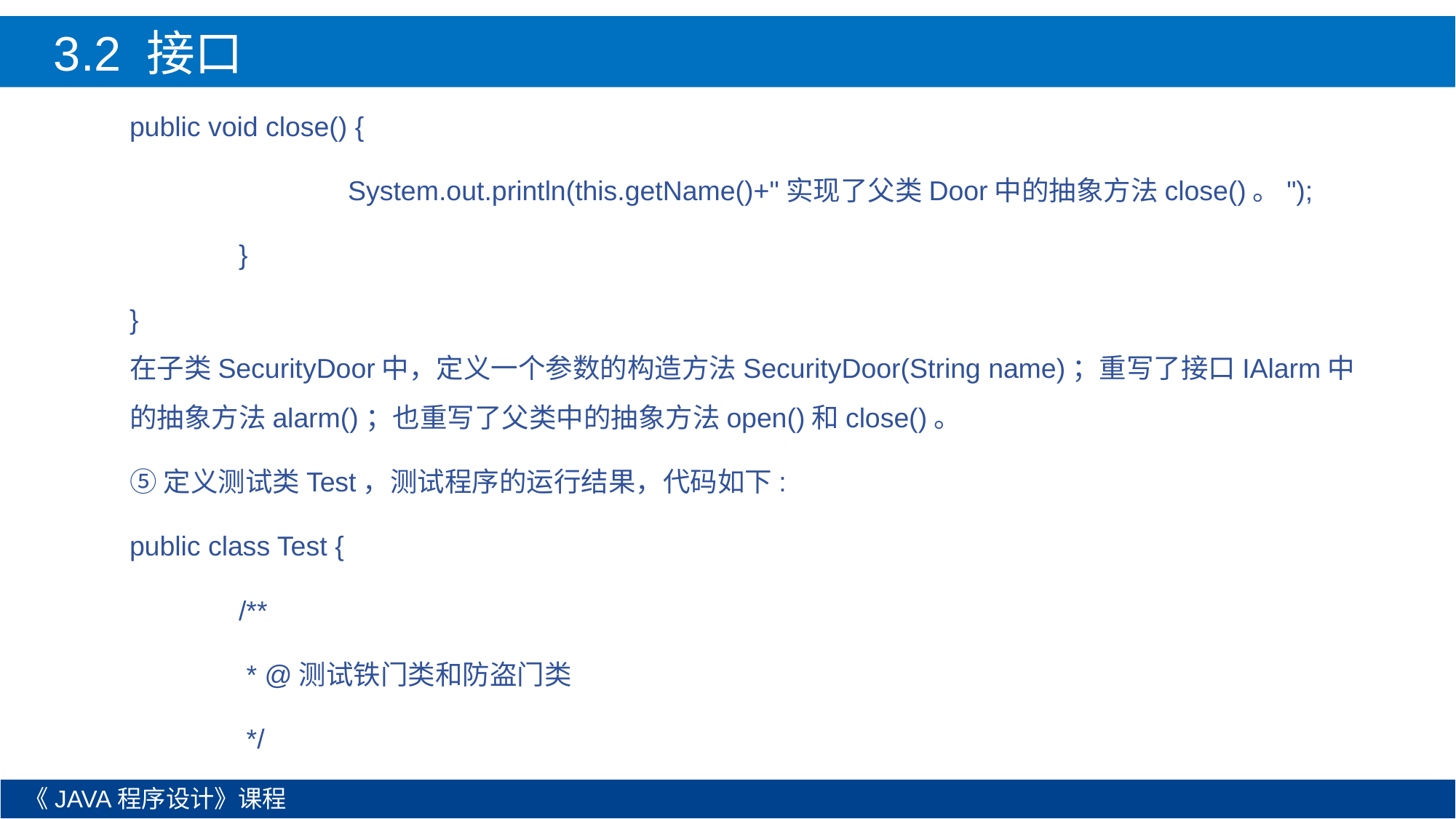

3.2 接口
public void close() {
		System.out.println(this.getName()+"实现了父类Door中的抽象方法close()。");
	}
}
在子类SecurityDoor中，定义一个参数的构造方法SecurityDoor(String name)；重写了接口IAlarm中的抽象方法alarm()；也重写了父类中的抽象方法open()和close()。
⑤定义测试类Test，测试程序的运行结果，代码如下:
public class Test {
	/**
	 * @测试铁门类和防盗门类
	 */

《JAVA程序设计》课程